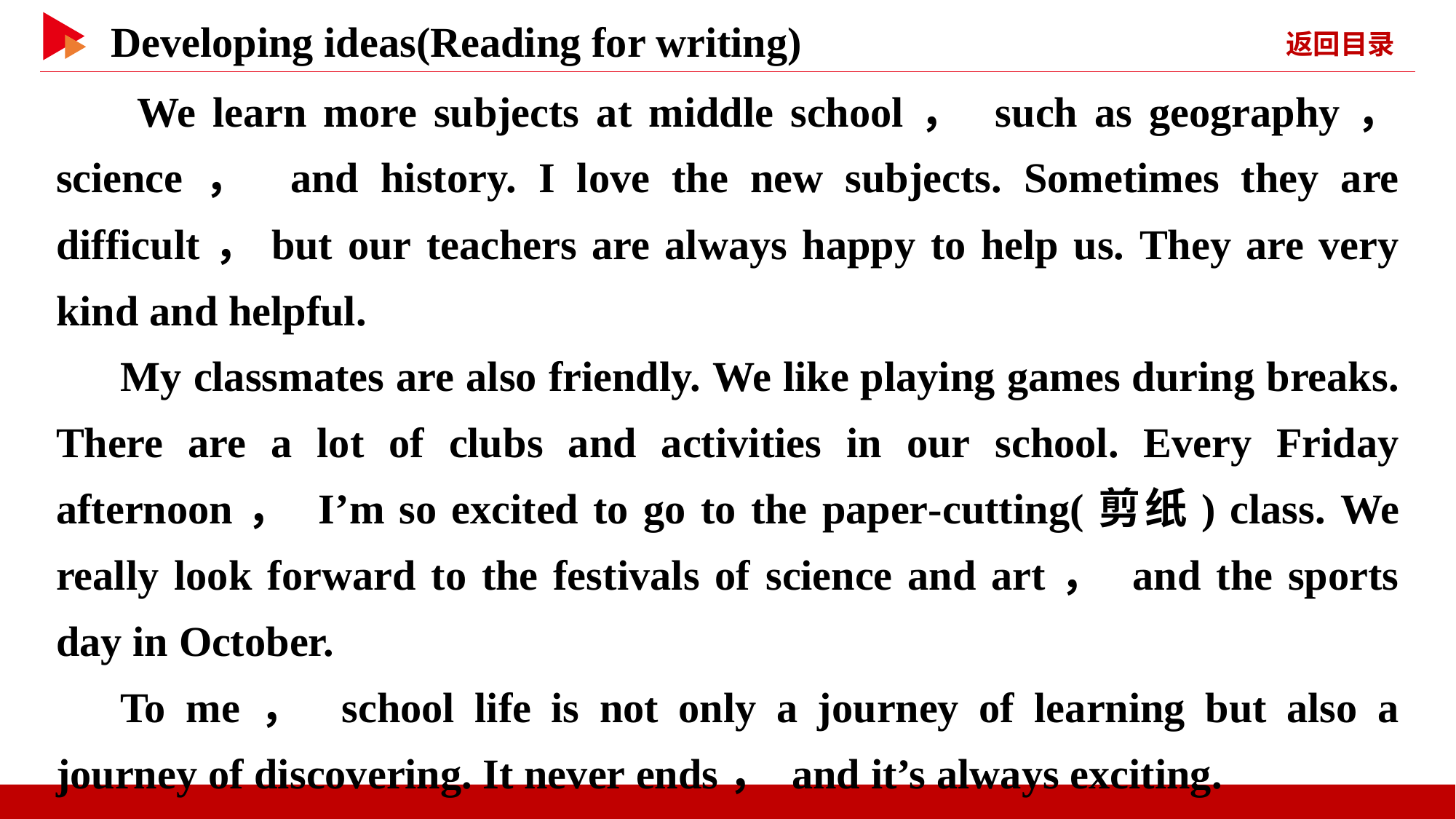

We learn more subjects at middle school， such as geography， science， and history. I love the new subjects. Sometimes they are difficult，but our teachers are always happy to help us. They are very kind and helpful.
My classmates are also friendly. We like playing games during breaks. There are a lot of clubs and activities in our school. Every Friday afternoon， I’m so excited to go to the paper-cutting(剪纸) class. We really look forward to the festivals of science and art， and the sports day in October.
To me， school life is not only a journey of learning but also a journey of discovering. It never ends， and it’s always exciting.